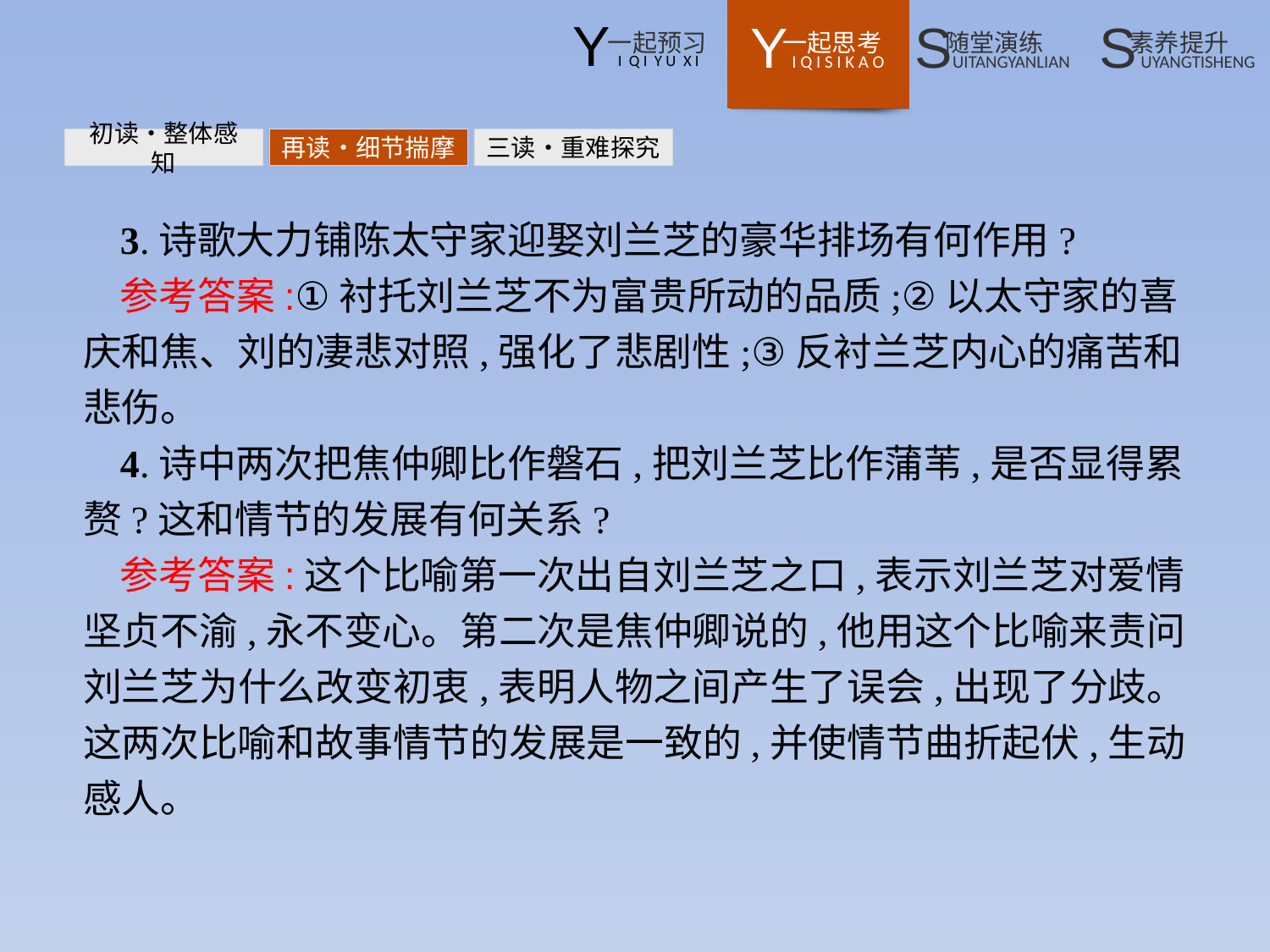

初读•整体感知
再读•细节揣摩
三读•重难探究
3.诗歌大力铺陈太守家迎娶刘兰芝的豪华排场有何作用?
参考答案:①衬托刘兰芝不为富贵所动的品质;②以太守家的喜庆和焦、刘的凄悲对照,强化了悲剧性;③反衬兰芝内心的痛苦和悲伤。
4.诗中两次把焦仲卿比作磐石,把刘兰芝比作蒲苇,是否显得累赘?这和情节的发展有何关系?
参考答案:这个比喻第一次出自刘兰芝之口,表示刘兰芝对爱情坚贞不渝,永不变心。第二次是焦仲卿说的,他用这个比喻来责问刘兰芝为什么改变初衷,表明人物之间产生了误会,出现了分歧。这两次比喻和故事情节的发展是一致的,并使情节曲折起伏,生动感人。